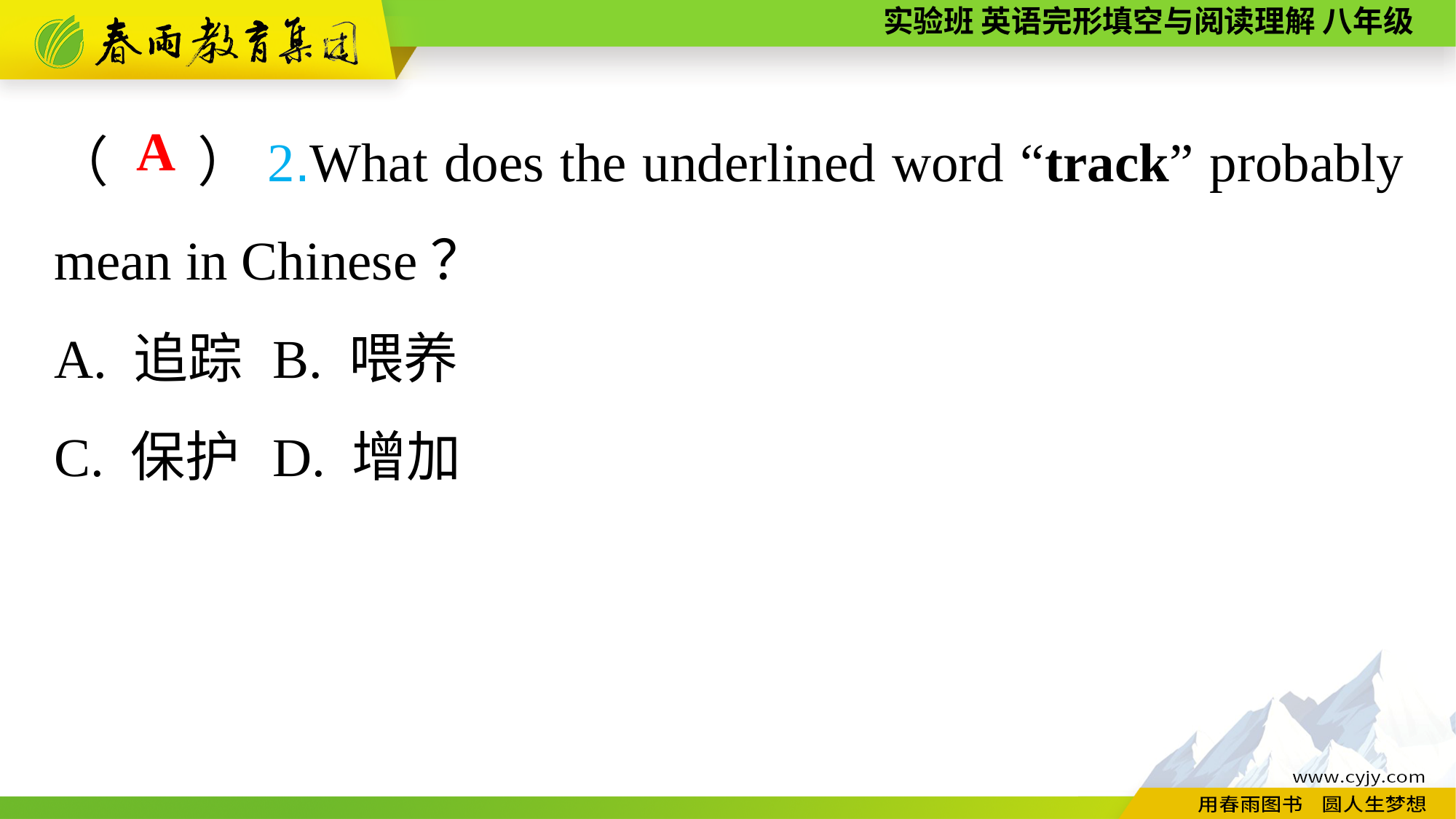

（　  ）2.What does the underlined word “track” probably mean in Chinese？
A. 追踪 	B. 喂养
C. 保护 	D. 增加
A